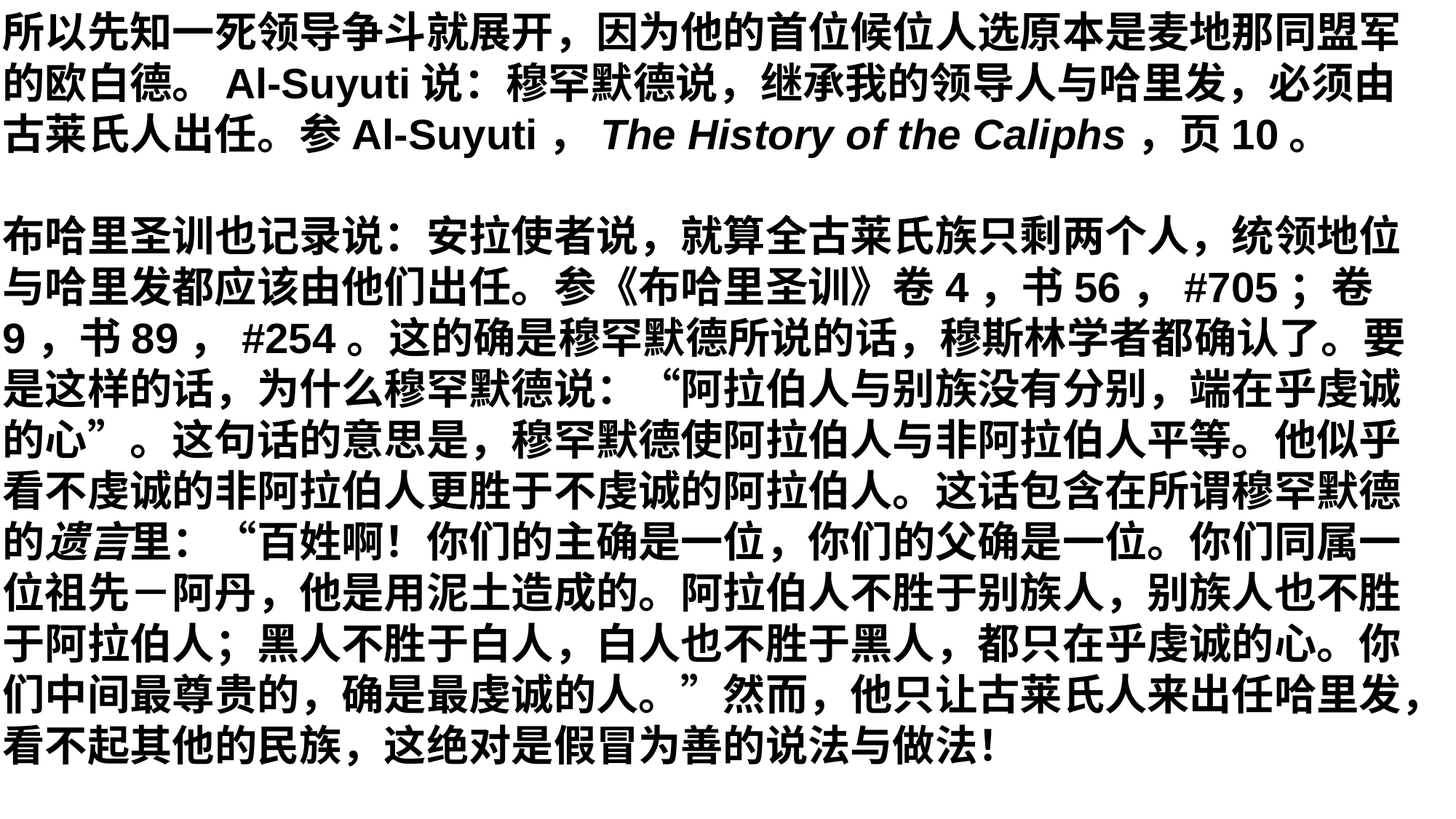

所以先知一死领导争斗就展开，因为他的首位候位人选原本是麦地那同盟军的欧白德。Al-Suyuti说：穆罕默德说，继承我的领导人与哈里发，必须由古莱氏人出任。参Al-Suyuti，The History of the Caliphs，页10。

布哈里圣训也记录说：安拉使者说，就算全古莱氏族只剩两个人，统领地位与哈里发都应该由他们出任。参《布哈里圣训》卷4，书56，#705；卷9，书89，#254。这的确是穆罕默德所说的话，穆斯林学者都确认了。要是这样的话，为什么穆罕默德说：“阿拉伯人与别族没有分别，端在乎虔诚的心”。这句话的意思是，穆罕默德使阿拉伯人与非阿拉伯人平等。他似乎看不虔诚的非阿拉伯人更胜于不虔诚的阿拉伯人。这话包含在所谓穆罕默德的遗言里：“百姓啊！你们的主确是一位，你们的父确是一位。你们同属一位祖先－阿丹，他是用泥土造成的。阿拉伯人不胜于别族人，别族人也不胜于阿拉伯人；黑人不胜于白人，白人也不胜于黑人，都只在乎虔诚的心。你们中间最尊贵的，确是最虔诚的人。”然而，他只让古莱氏人来出任哈里发，看不起其他的民族，这绝对是假冒为善的说法与做法！